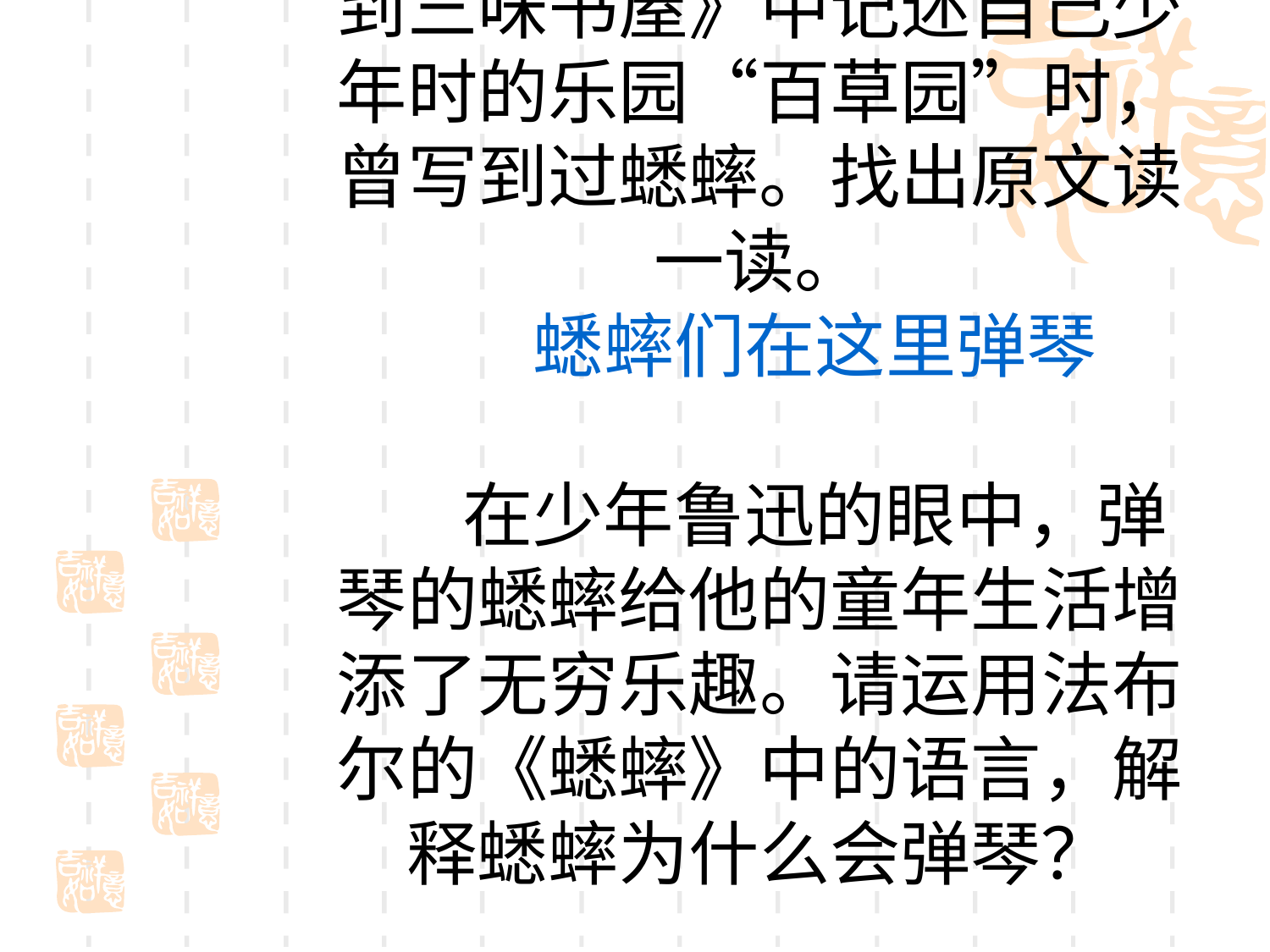

# 鲁迅先生在《从百草园到三味书屋》中记述自己少年时的乐园“百草园”时，曾写到过蟋蟀。找出原文读一读。 蟋蟀们在这里弹琴 在少年鲁迅的眼中，弹琴的蟋蟀给他的童年生活增添了无穷乐趣。请运用法布尔的《蟋蟀》中的语言，解释蟋蟀为什么会弹琴？   有带齿条的琴弓和振动膜